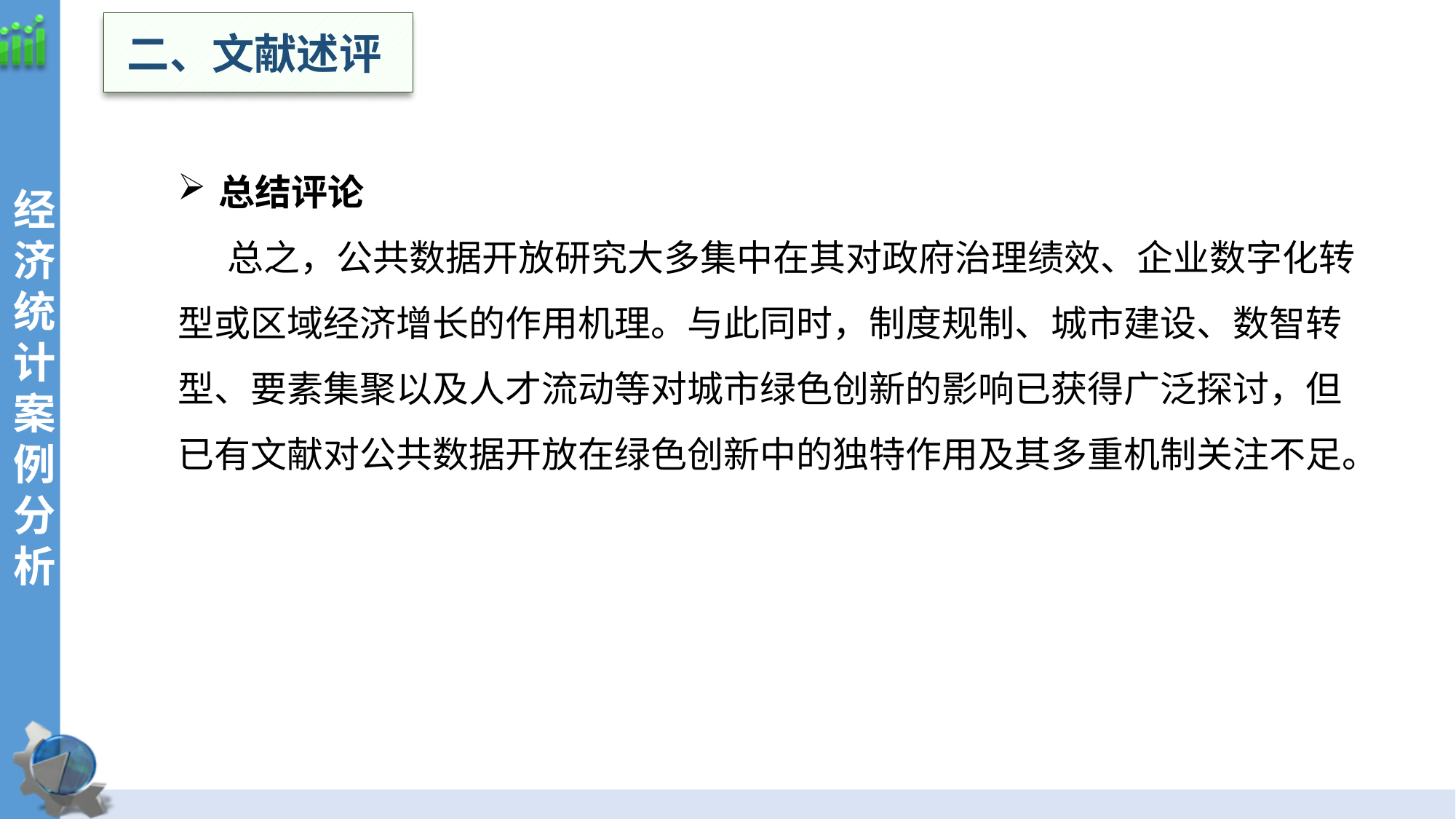

二、文献述评

经济统计案例分析
总结评论
     总之，公共数据开放研究大多集中在其对政府治理绩效、企业数字化转型或区域经济增长的作用机理。与此同时，制度规制、城市建设、数智转型、要素集聚以及人才流动等对城市绿色创新的影响已获得广泛探讨，但已有文献对公共数据开放在绿色创新中的独特作用及其多重机制关注不足。

6